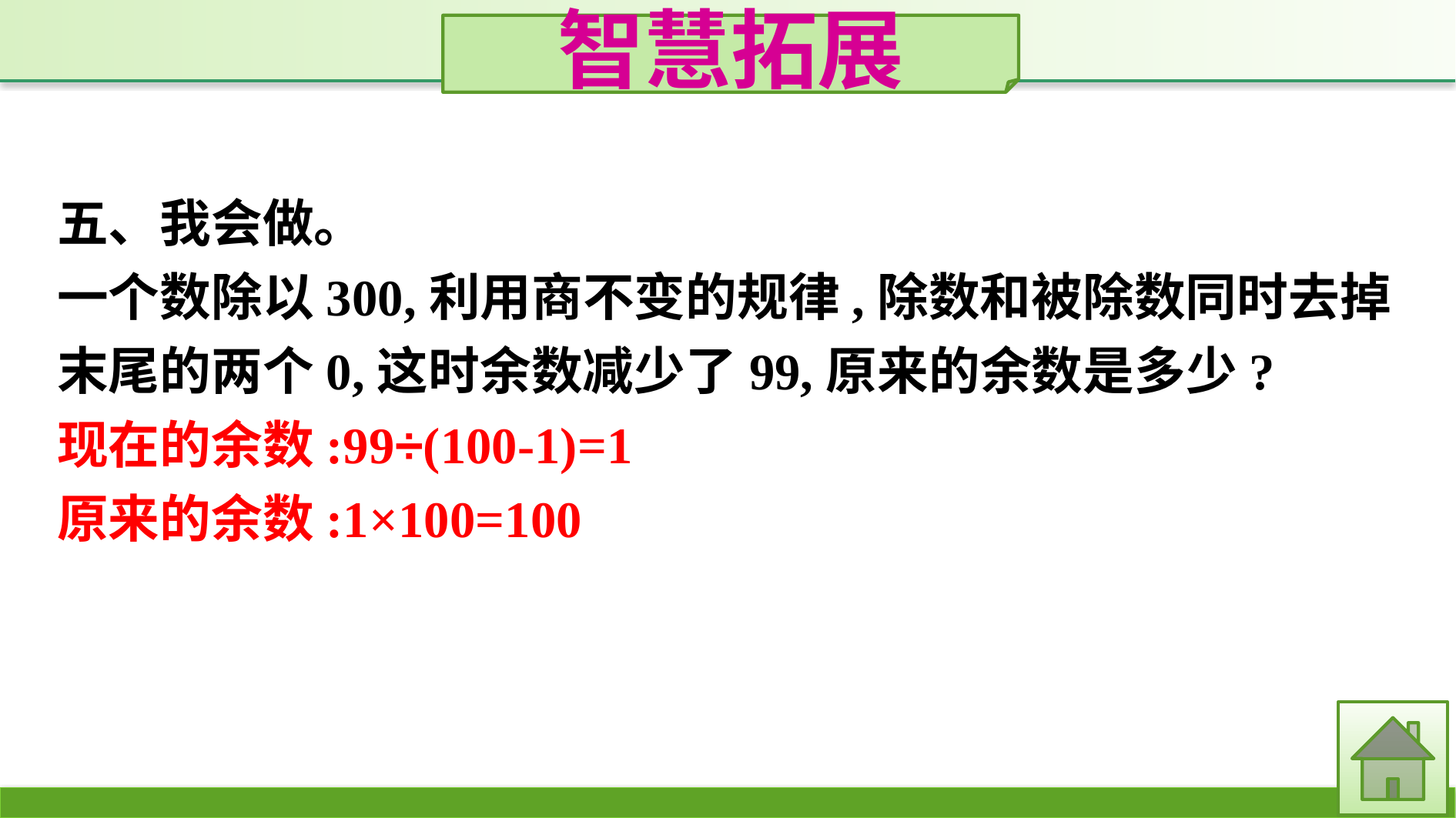

智慧拓展
五、我会做。
一个数除以300,利用商不变的规律,除数和被除数同时去掉末尾的两个0,这时余数减少了99,原来的余数是多少?
现在的余数:99÷(100-1)=1
原来的余数:1×100=100